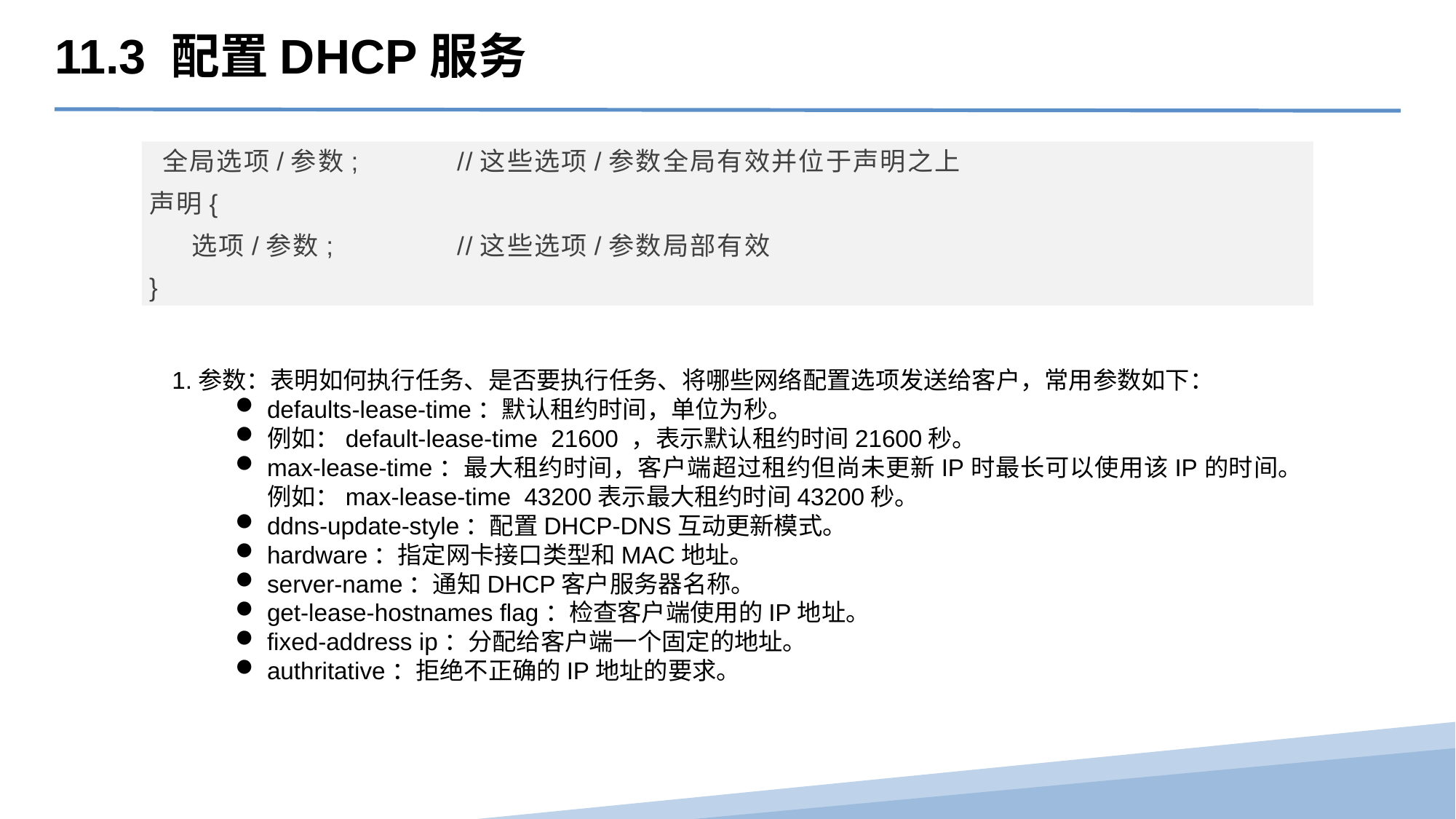

11.3 配置DHCP服务
 全局选项/参数;      	//这些选项/参数全局有效并位于声明之上
声明{
     选项/参数;     	//这些选项/参数局部有效
}
1.参数：表明如何执行任务、是否要执行任务、将哪些网络配置选项发送给客户，常用参数如下：
defaults-lease-time：默认租约时间，单位为秒。
例如：default-lease-time  21600 ，表示默认租约时间21600秒。
max-lease-time：最大租约时间，客户端超过租约但尚未更新IP时最长可以使用该IP的时间。例如：max-lease-time  43200表示最大租约时间43200秒。
ddns-update-style：配置DHCP-DNS互动更新模式。
hardware：指定网卡接口类型和MAC地址。
server-name：通知DHCP客户服务器名称。
get-lease-hostnames flag：检查客户端使用的IP地址。
fixed-address ip：分配给客户端一个固定的地址。
authritative：拒绝不正确的IP地址的要求。